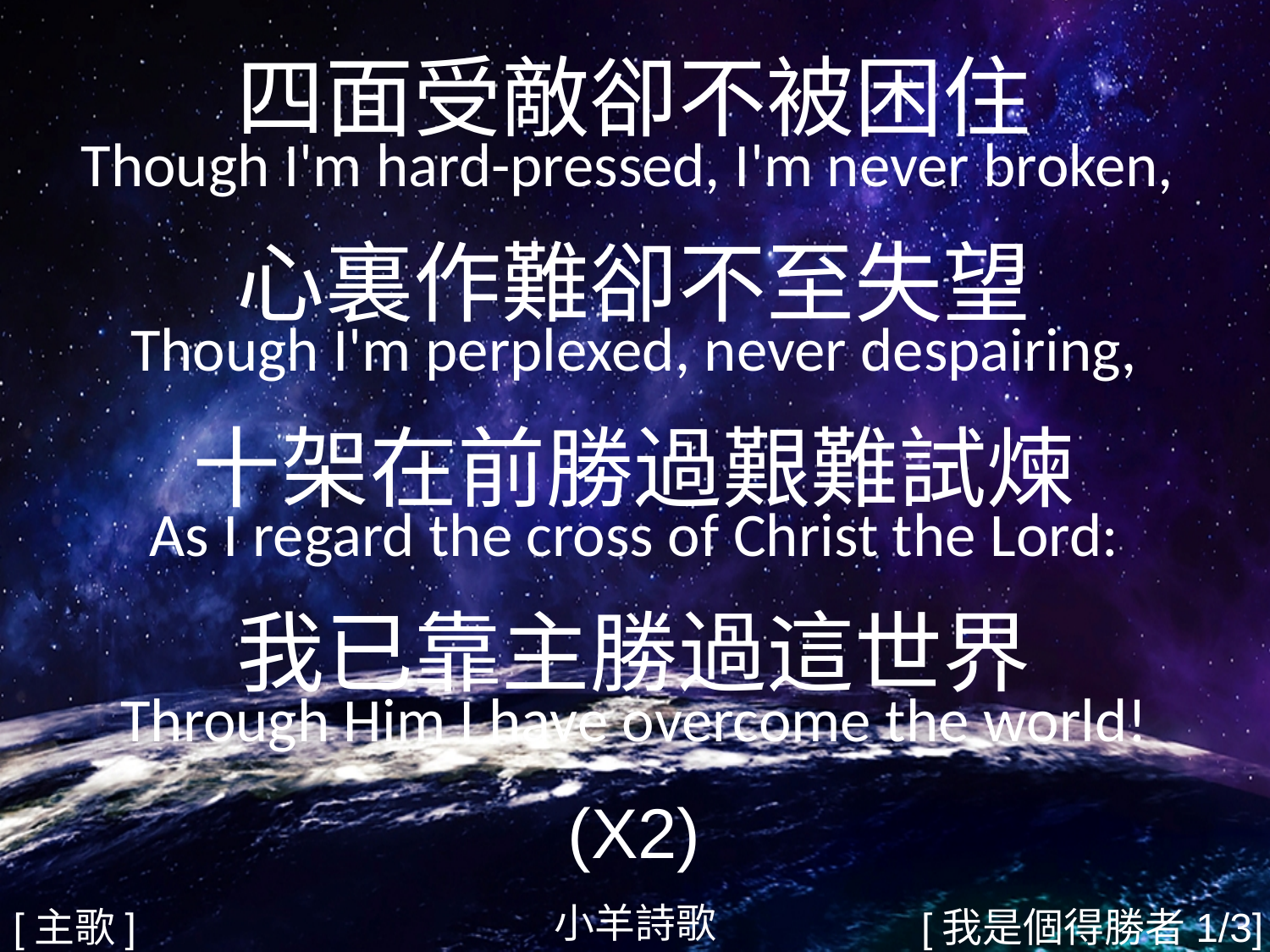

四面受敵卻不被困住
Though I'm hard-pressed, I'm never broken,

心裏作難卻不至失望
Though I'm perplexed, never despairing,

十架在前勝過艱難試煉
As I regard the cross of Christ the Lord:

我已靠主勝過這世界
Through Him I have overcome the world!

(X2)

#

小羊詩歌
[主歌]
[我是個得勝者1/3]